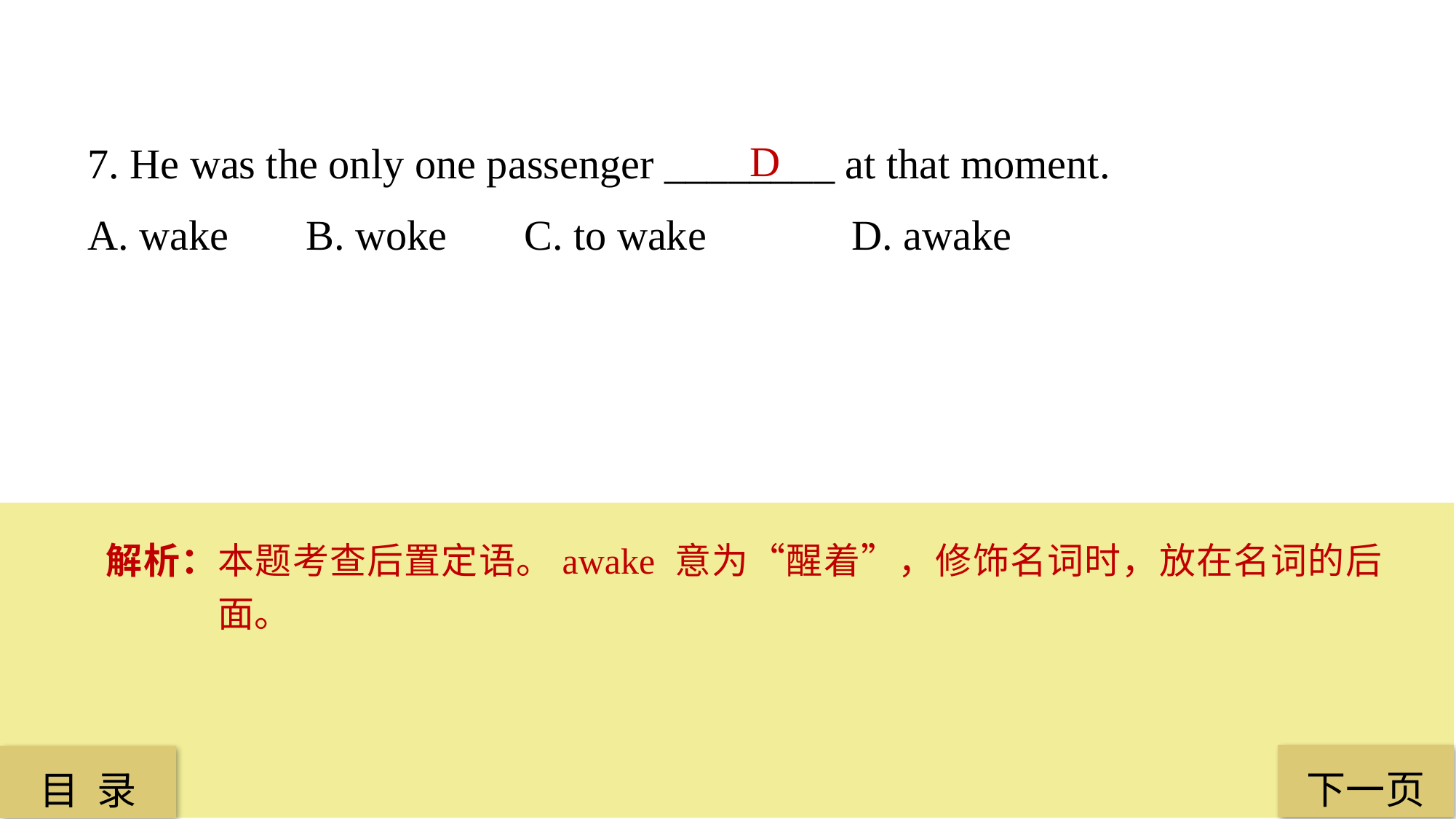

7. He was the only one passenger ________ at that moment.
A. wake 	B. woke 	C. to wake 		D. awake
D
解析：本题考查后置定语。awake 意为“醒着”，修饰名词时，放在名词的后面。